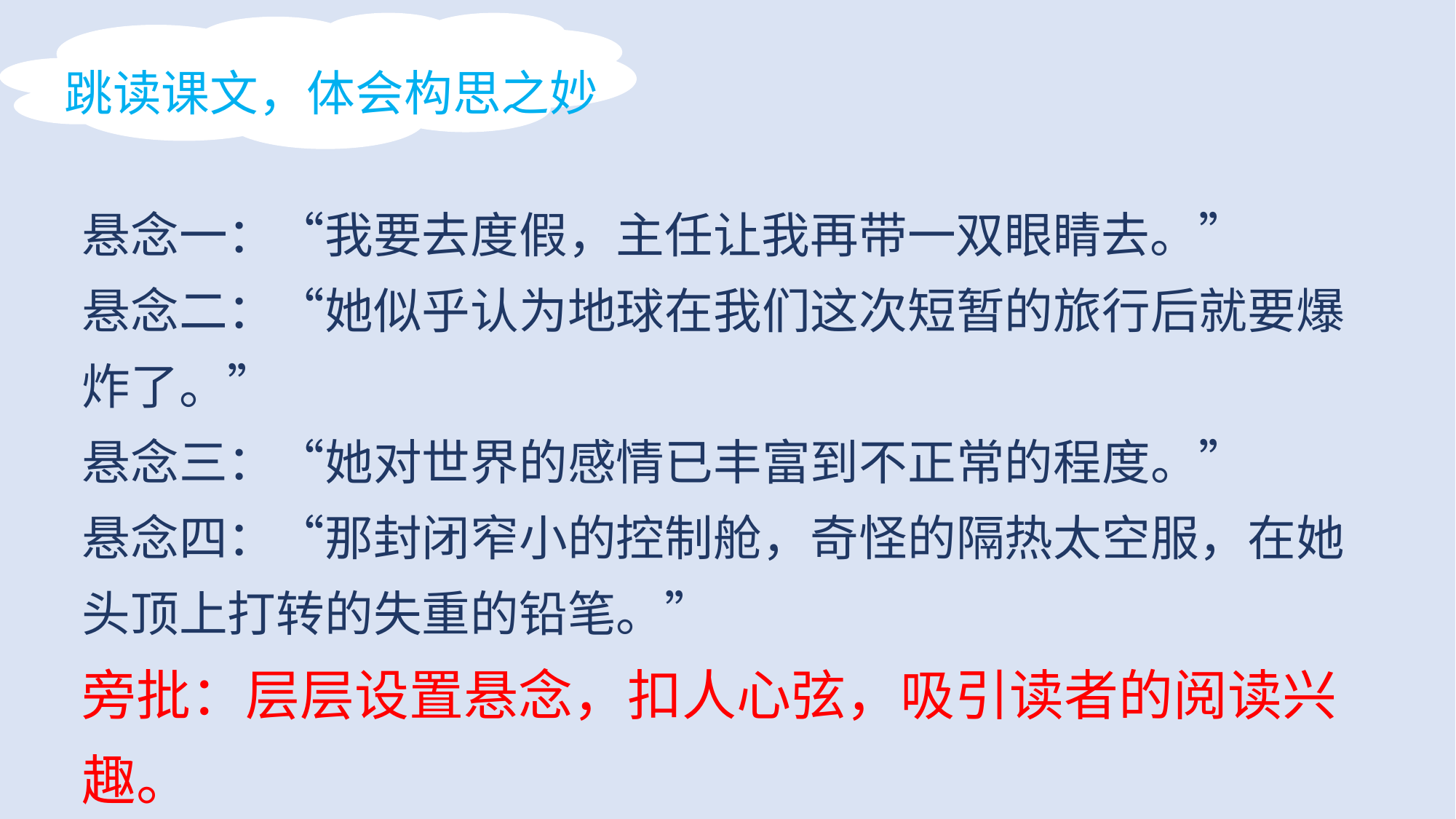

跳读课文，体会构思之妙
悬念一：“我要去度假，主任让我再带一双眼睛去。”
悬念二：“她似乎认为地球在我们这次短暂的旅行后就要爆炸了。”
悬念三：“她对世界的感情已丰富到不正常的程度。”
悬念四：“那封闭窄小的控制舱，奇怪的隔热太空服，在她头顶上打转的失重的铅笔。”
旁批：层层设置悬念，扣人心弦，吸引读者的阅读兴趣。